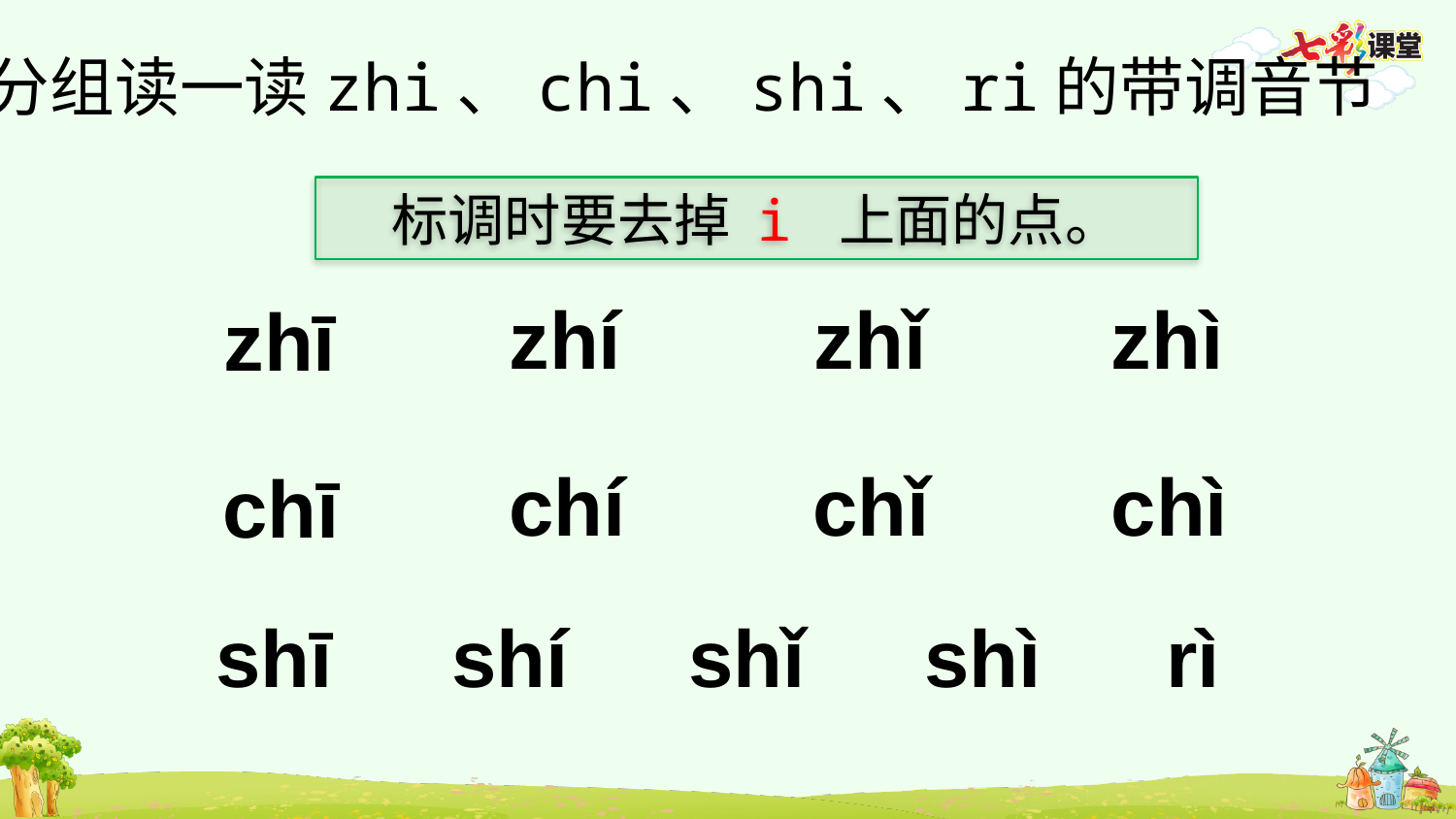

分组读一读zhi、chi、shi、ri的带调音节
标调时要去掉 i 上面的点。
zhí

zhǐ

zhì

zhī
chí

chǐ

chì

chī
shī
shí

shǐ

shì

rì